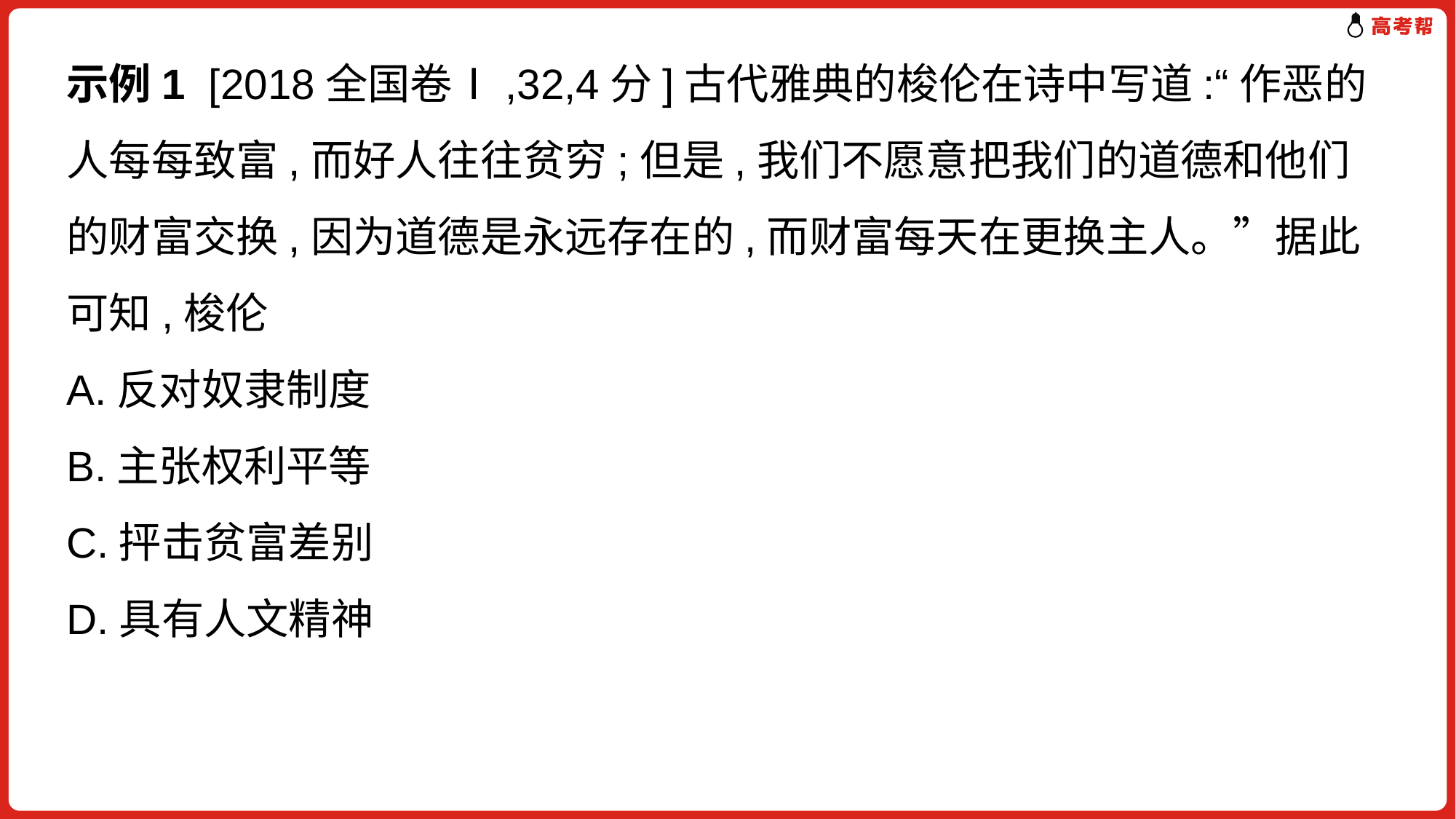

示例1  [2018全国卷Ⅰ,32,4分]古代雅典的梭伦在诗中写道:“作恶的人每每致富,而好人往往贫穷;但是,我们不愿意把我们的道德和他们的财富交换,因为道德是永远存在的,而财富每天在更换主人。”据此可知,梭伦
A.反对奴隶制度
B.主张权利平等
C.抨击贫富差别
D.具有人文精神